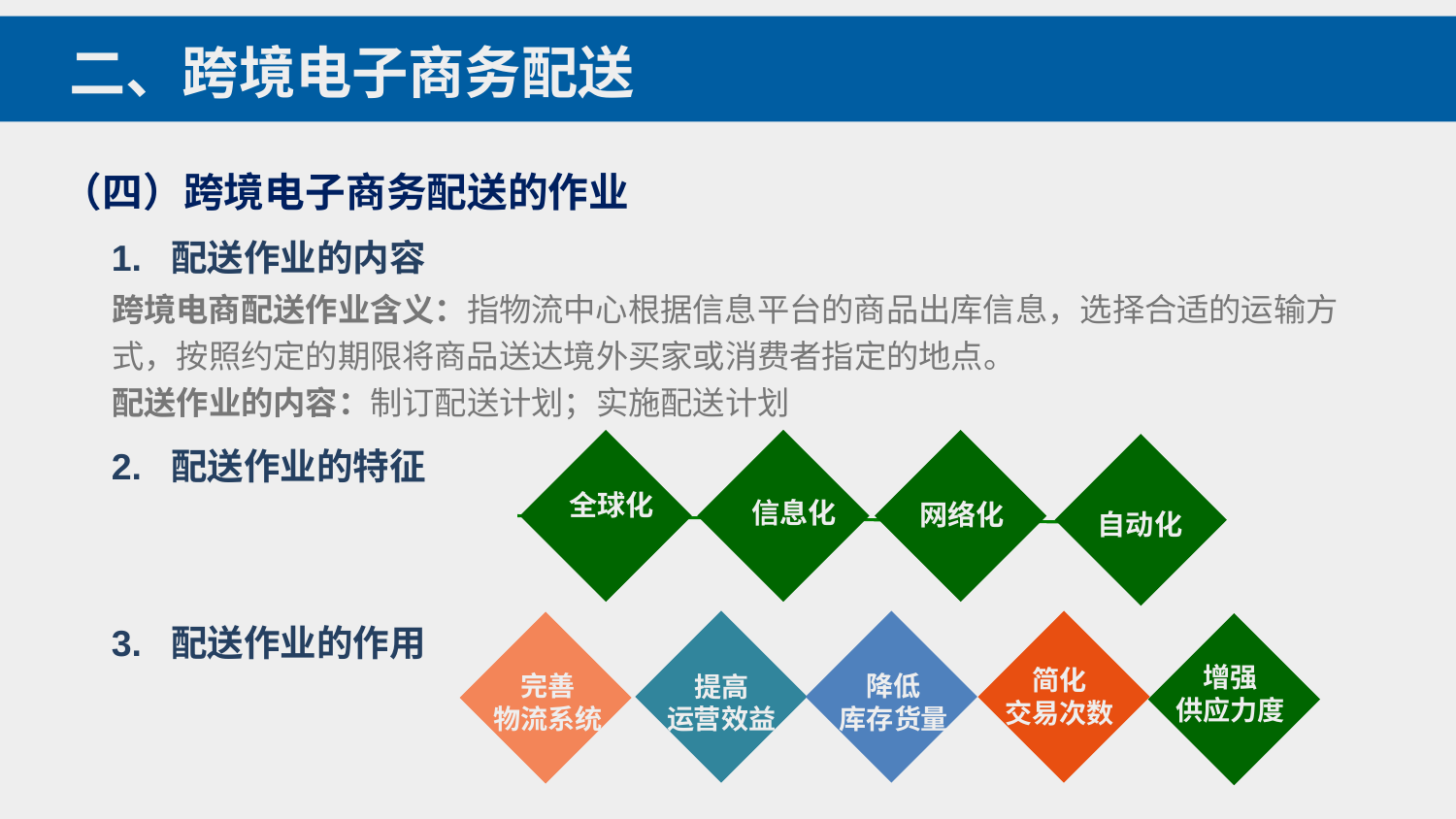

二、跨境电子商务配送
（四）跨境电子商务配送的作业
1.  配送作业的内容
跨境电商配送作业含义：指物流中心根据信息平台的商品出库信息，选择合适的运输方式，按照约定的期限将商品送达境外买家或消费者指定的地点。
配送作业的内容：制订配送计划；实施配送计划
2.  配送作业的特征

全球化
  信息化
网络化
 自动化
3.  配送作业的作用

增强
供应力度
简化
交易次数
完善
物流系统
降低
库存货量
提高
运营效益